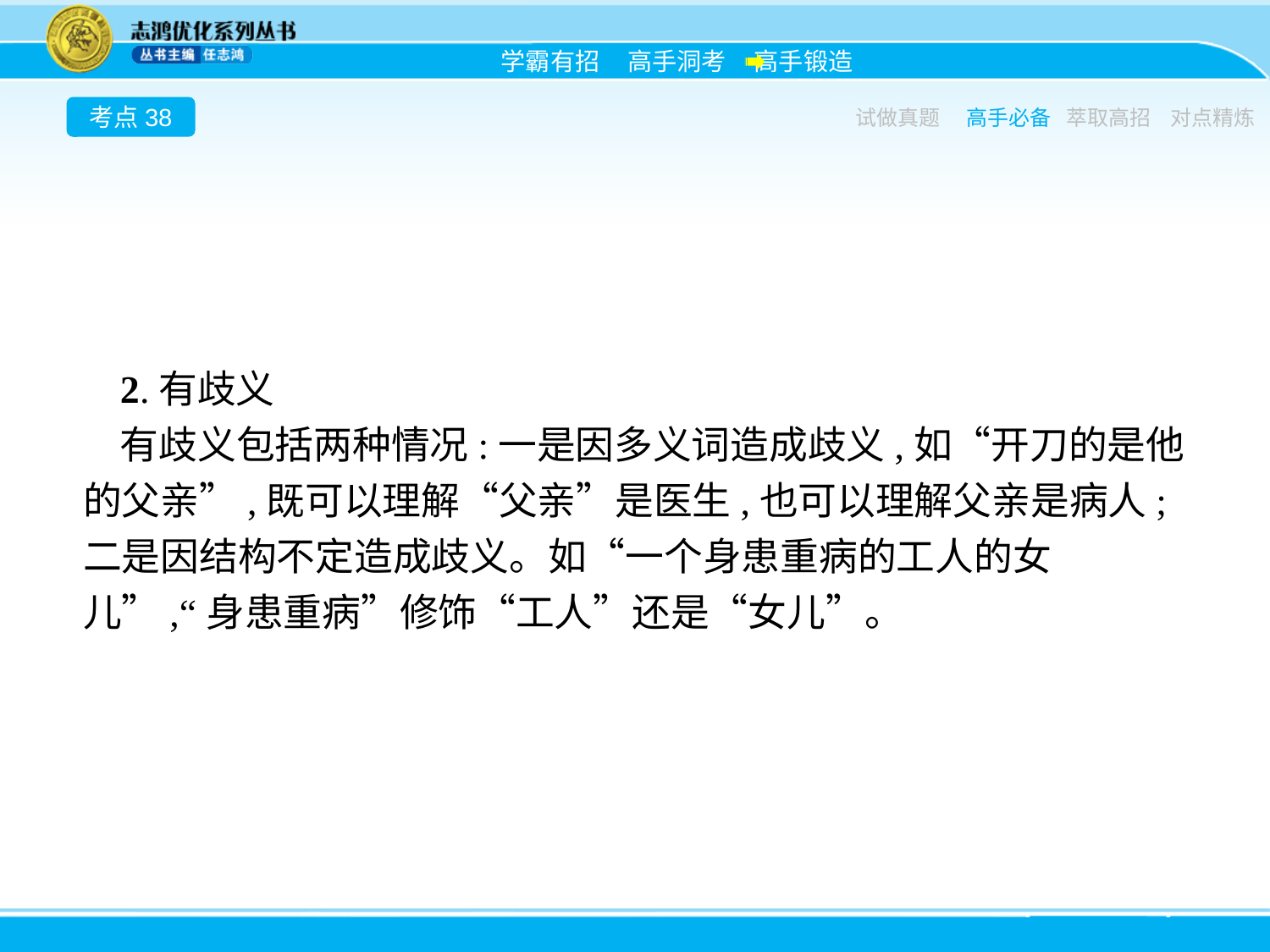

考点38
试做真题
高手必备
萃取高招
对点精炼
2.有歧义
有歧义包括两种情况:一是因多义词造成歧义,如“开刀的是他的父亲”,既可以理解“父亲”是医生,也可以理解父亲是病人;二是因结构不定造成歧义。如“一个身患重病的工人的女儿”,“身患重病”修饰“工人”还是“女儿”。